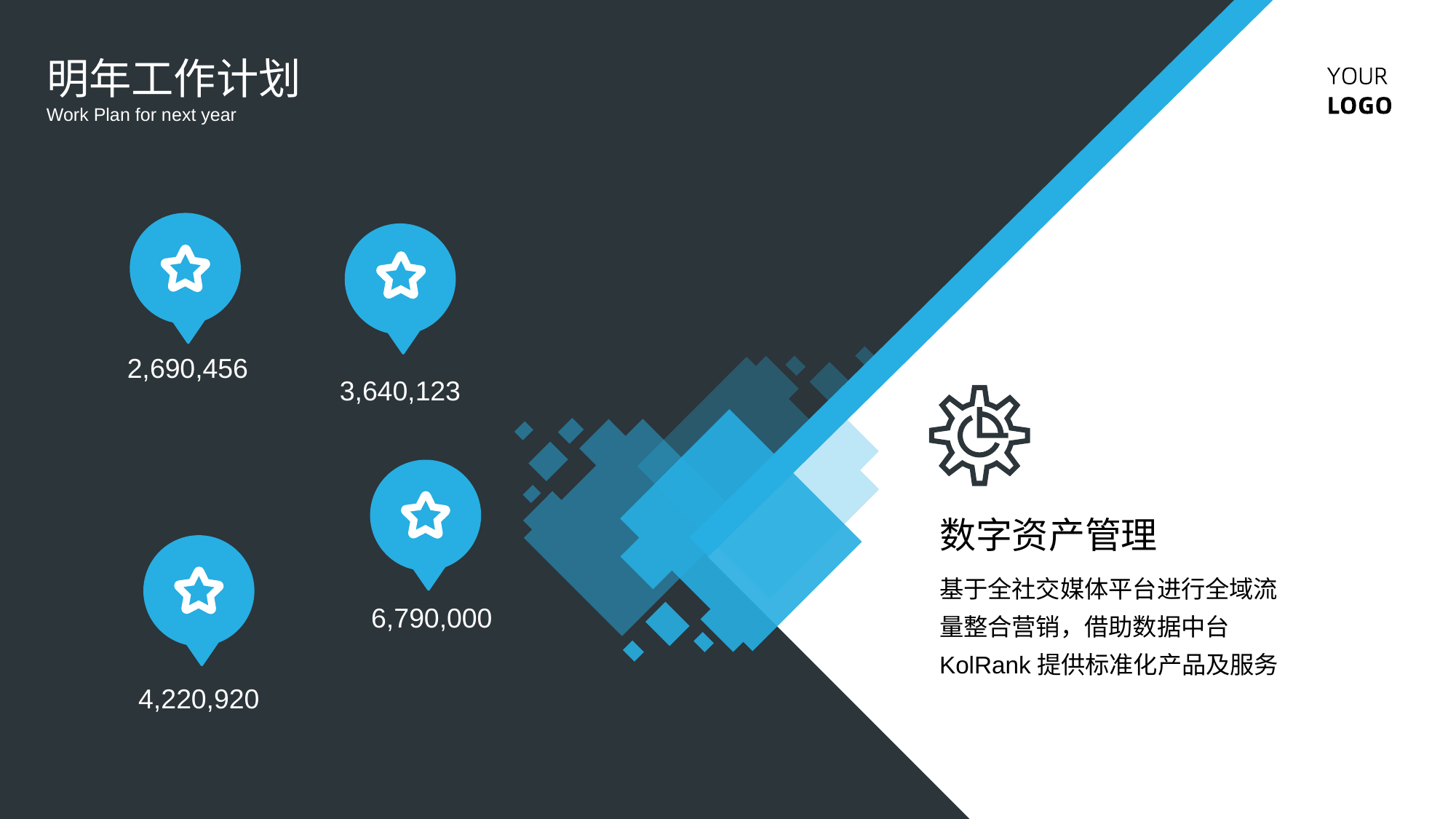

明年工作计划

Work Plan for next year

2,690,456
3,640,123

数字资产管理

基于全社交媒体平台进行全域流量整合营销，借助数据中台KolRank提供标准化产品及服务

6,790,000
4,220,920